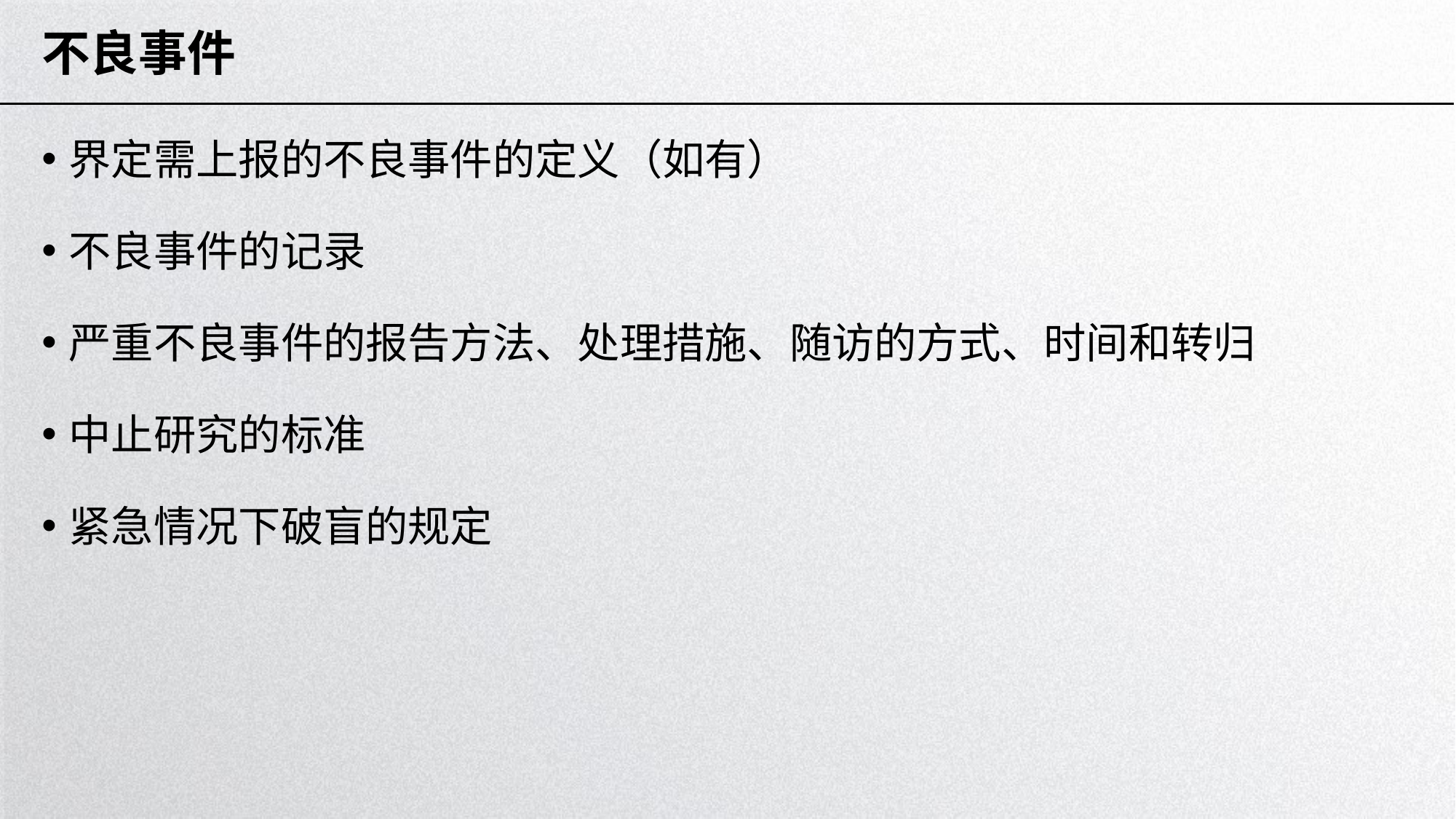

# 不良事件
界定需上报的不良事件的定义（如有）
不良事件的记录
严重不良事件的报告方法、处理措施、随访的方式、时间和转归
中止研究的标准
紧急情况下破盲的规定